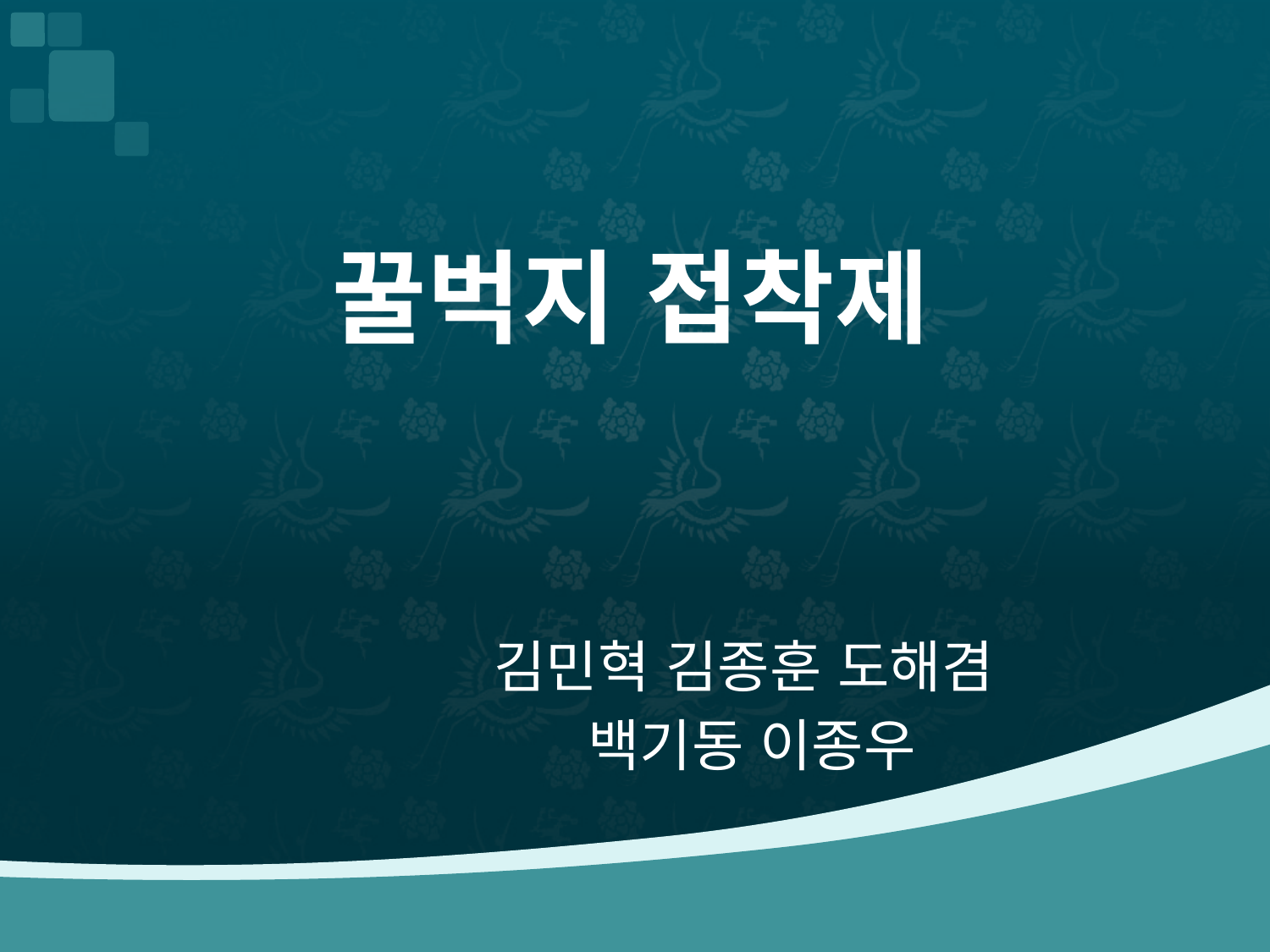

# 꿀벅지 접착제
김민혁 김종훈 도해겸
백기동 이종우